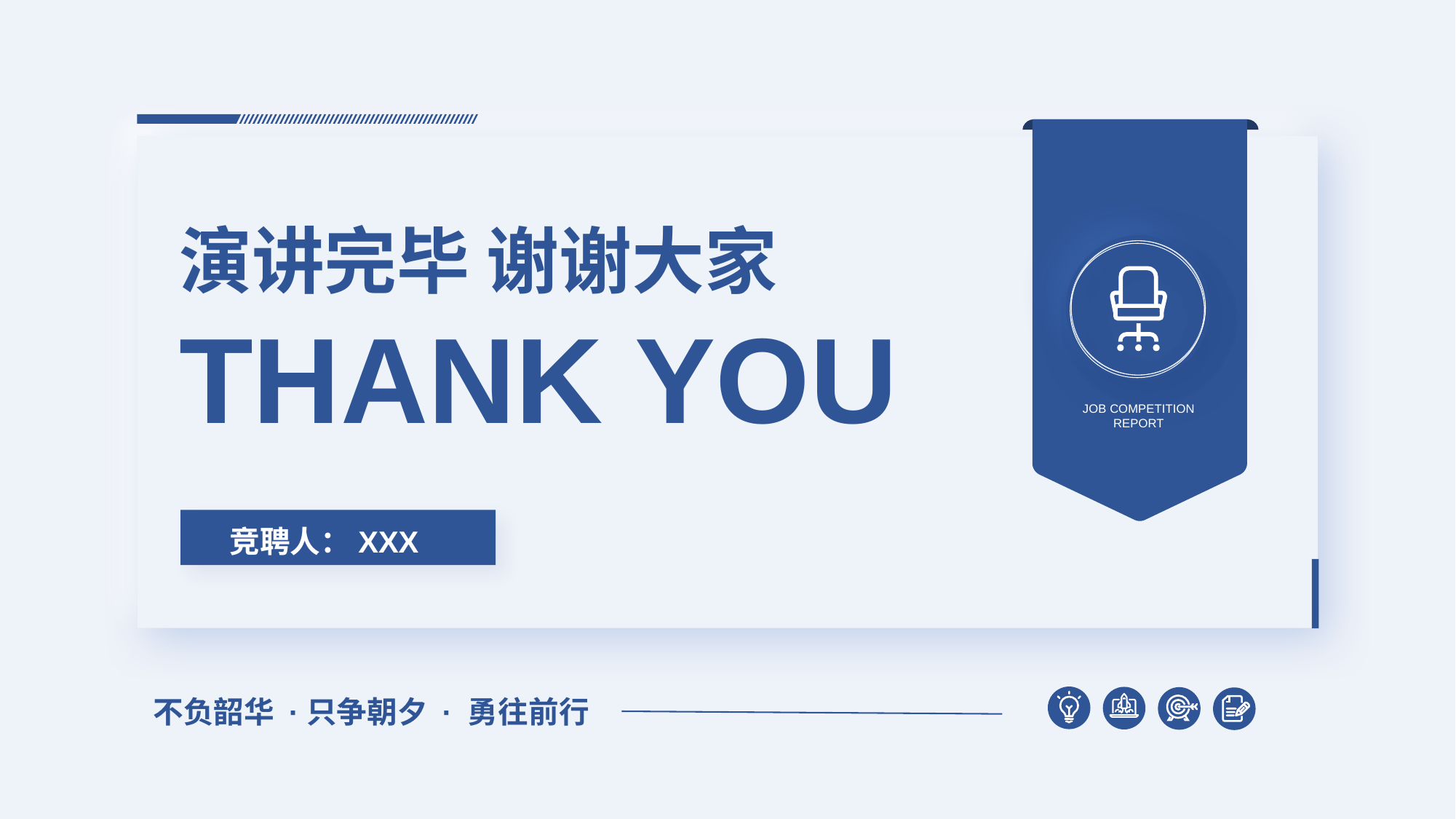

演讲完毕 谢谢大家
THANK YOU

JOB COMPETITION REPORT

竞聘人：XXX

不负韶华 ·只争朝夕 · 勇往前行